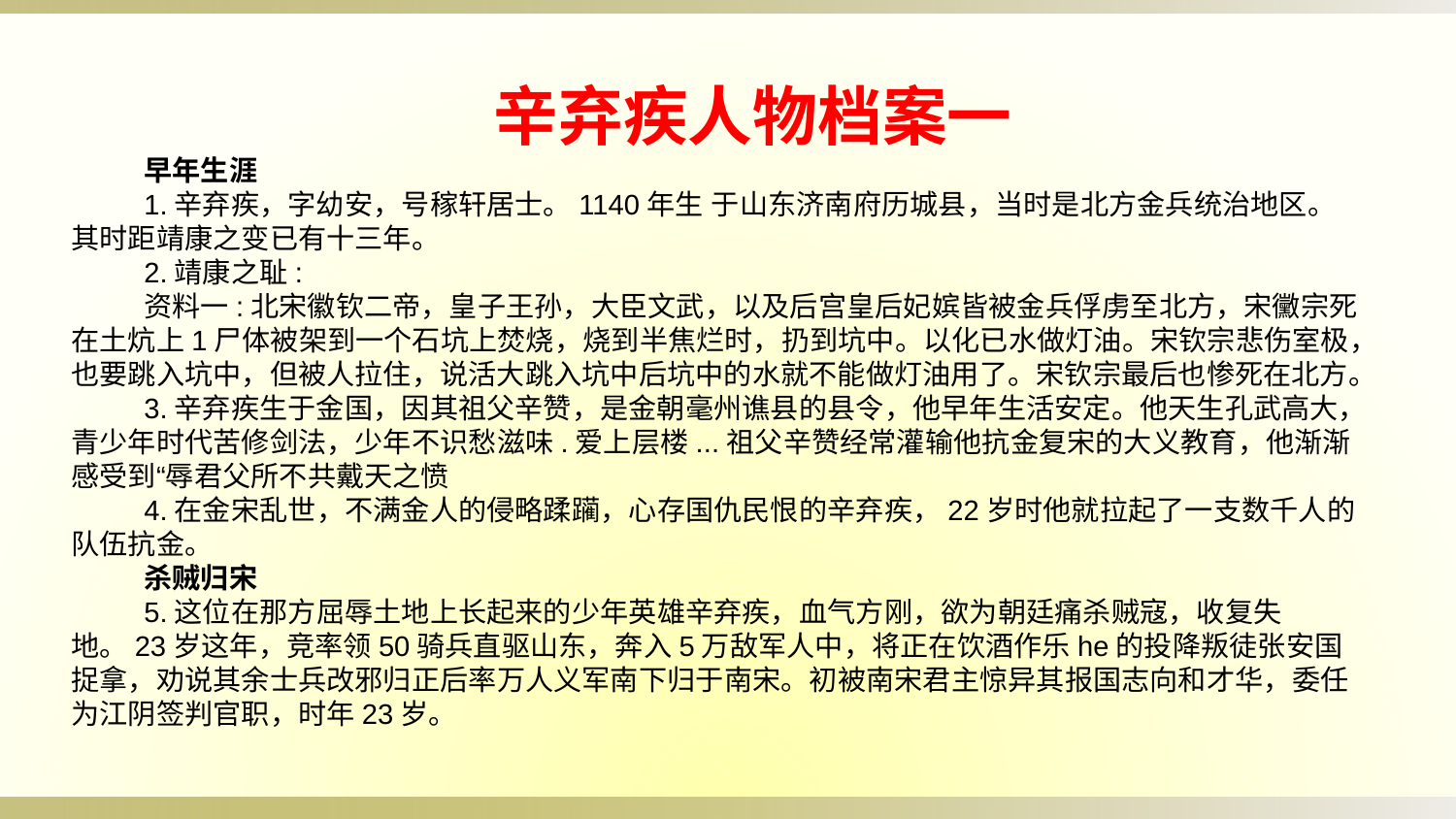

辛弃疾人物档案一
早年生涯
1.辛弃疾，字幼安，号稼轩居士。1140年生 于山东济南府历城县，当时是北方金兵统治地区。其时距靖康之变已有十三年。
2.靖康之耻:
资料一:北宋徽钦二帝，皇子王孙，大臣文武，以及后宫皇后妃嫔皆被金兵俘虏至北方，宋黴宗死在土炕上1尸体被架到一个石坑上焚烧，烧到半焦烂时，扔到坑中。以化已水做灯油。宋钦宗悲伤室极，也要跳入坑中，但被人拉住，说活大跳入坑中后坑中的水就不能做灯油用了。宋钦宗最后也惨死在北方。
3.辛弃疾生于金国，因其祖父辛赞，是金朝毫州谯县的县令，他早年生活安定。他天生孔武高大，青少年时代苦修剑法，少年不识愁滋味.爱上层楼...祖父辛赞经常灌输他抗金复宋的大义教育，他渐渐感受到“辱君父所不共戴天之愤
4.在金宋乱世，不满金人的侵略蹂躏，心存国仇民恨的辛弃疾，22岁时他就拉起了一支数千人的队伍抗金。
杀贼归宋
5.这位在那方屈辱土地上长起来的少年英雄辛弃疾，血气方刚，欲为朝廷痛杀贼寇，收复失地。23岁这年，竞率领50骑兵直驱山东，奔入5万敌军人中，将正在饮酒作乐he的投降叛徒张安国捉拿，劝说其余士兵改邪归正后率万人义军南下归于南宋。初被南宋君主惊异其报国志向和才华，委任为江阴签判官职，时年23岁。